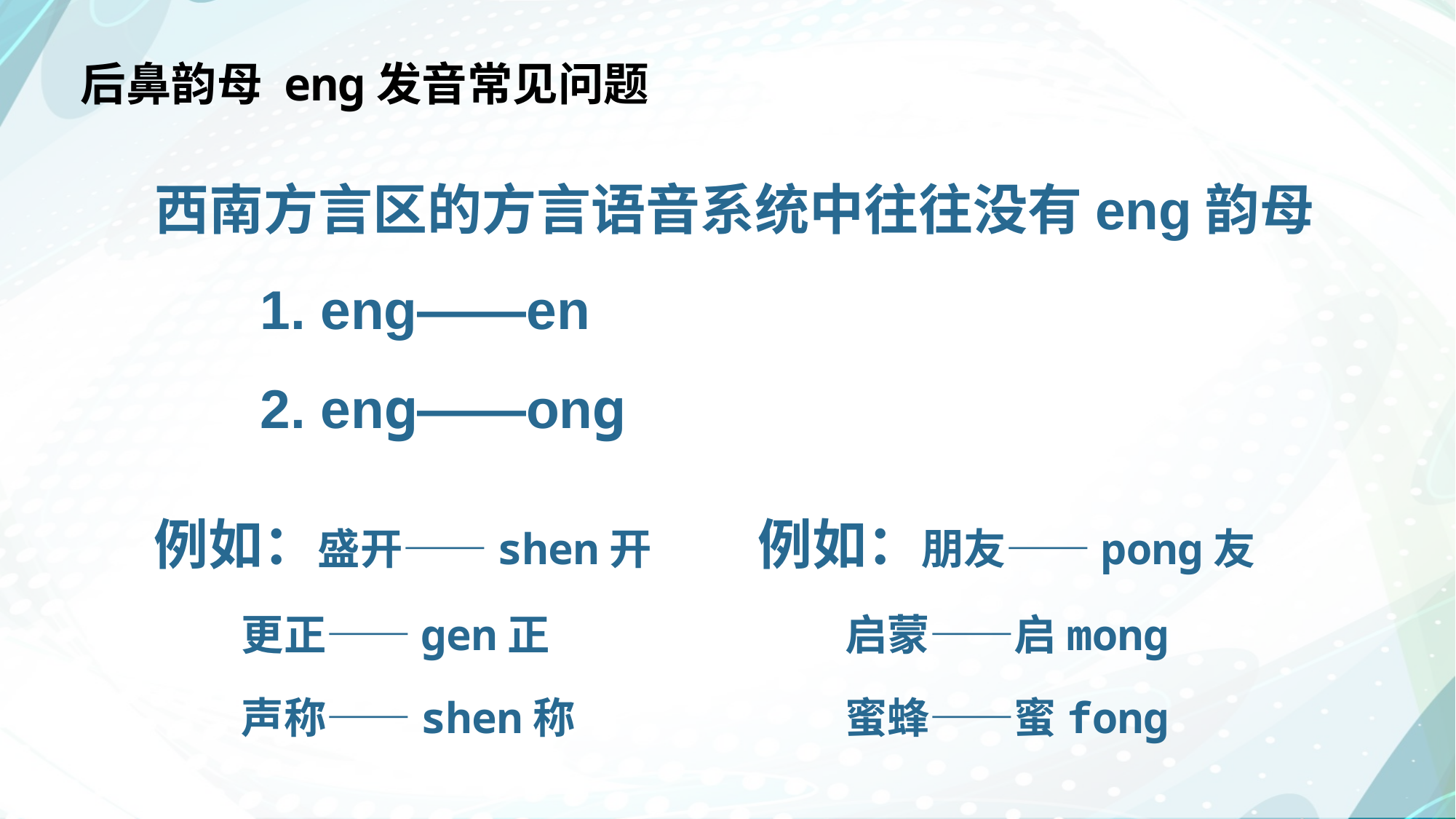

# 后鼻韵母 enɡ发音常见问题
西南方言区的方言语音系统中往往没有eng韵母
       1. eng——en
       2. enɡ——onɡ
例如：盛开——shen开
        更正——gen正
        声称——shen称
例如：朋友——ponɡ友
        启蒙——启monɡ
        蜜蜂——蜜fonɡ